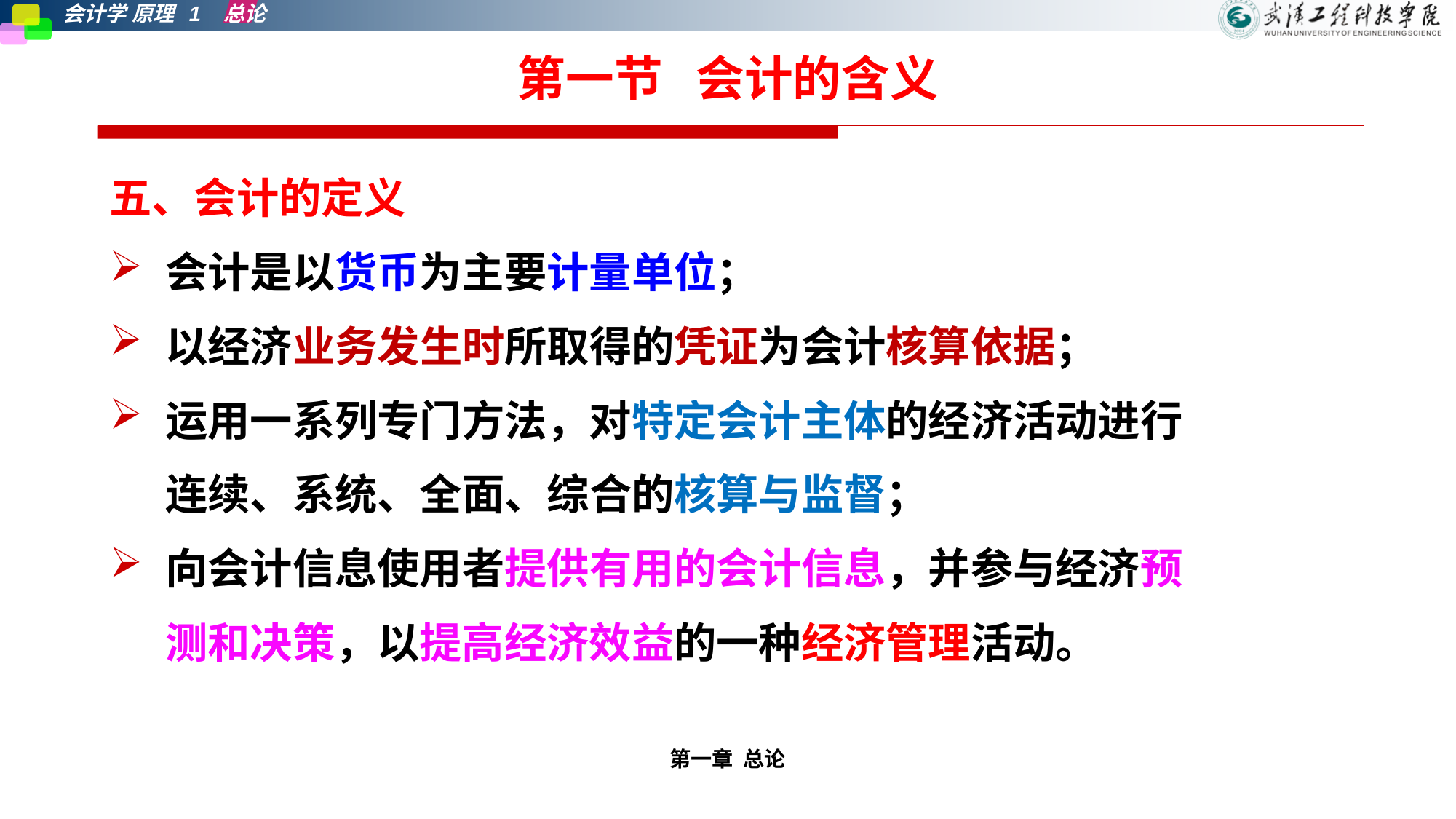

# 第一节   会计的含义
五、会计的定义
会计是以货币为主要计量单位；
以经济业务发生时所取得的凭证为会计核算依据；
运用一系列专门方法，对特定会计主体的经济活动进行连续、系统、全面、综合的核算与监督；
向会计信息使用者提供有用的会计信息，并参与经济预测和决策，以提高经济效益的一种经济管理活动。
第一章  总论